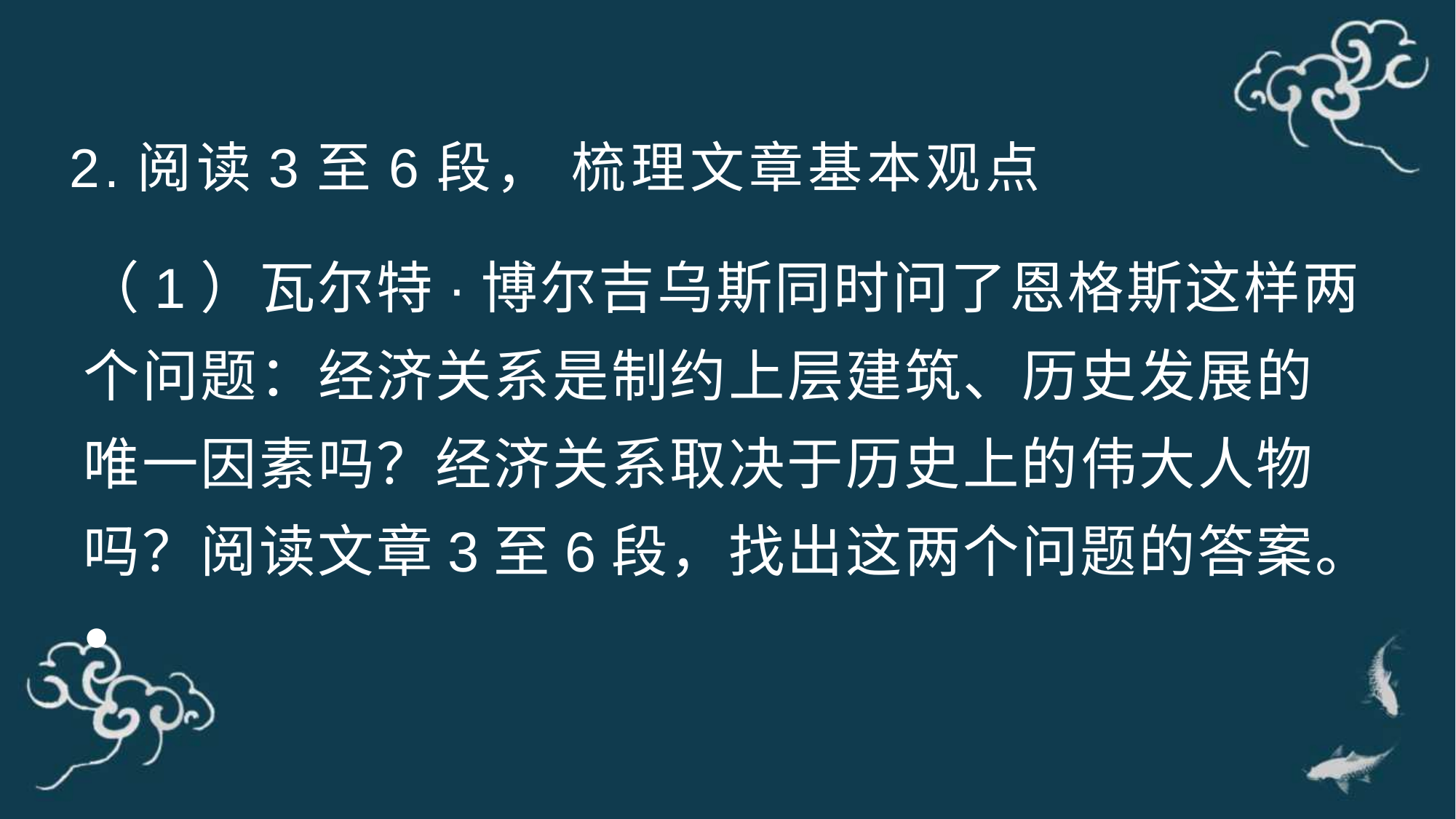

# 2.阅读3至6段， 梳理文章基本观点
（1）瓦尔特·博尔吉乌斯同时问了恩格斯这样两个问题：经济关系是制约上层建筑、历史发展的唯一因素吗？经济关系取决于历史上的伟大人物吗？阅读文章3至6段，找出这两个问题的答案。